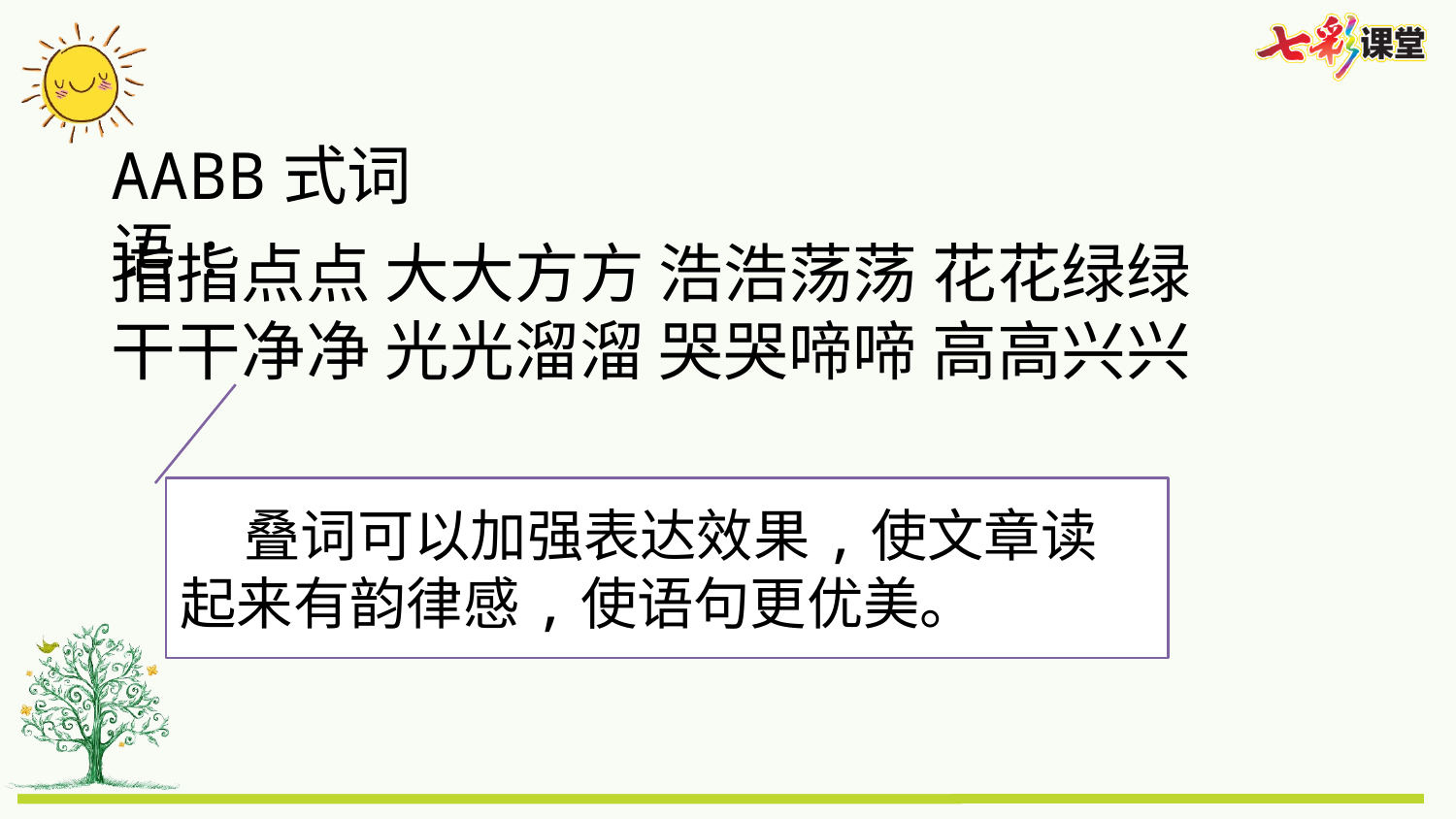

AABB式词语:
指指点点 大大方方 浩浩荡荡 花花绿绿
干干净净 光光溜溜 哭哭啼啼 高高兴兴
    叠词可以加强表达效果,使文章读起来有韵律感,使语句更优美。